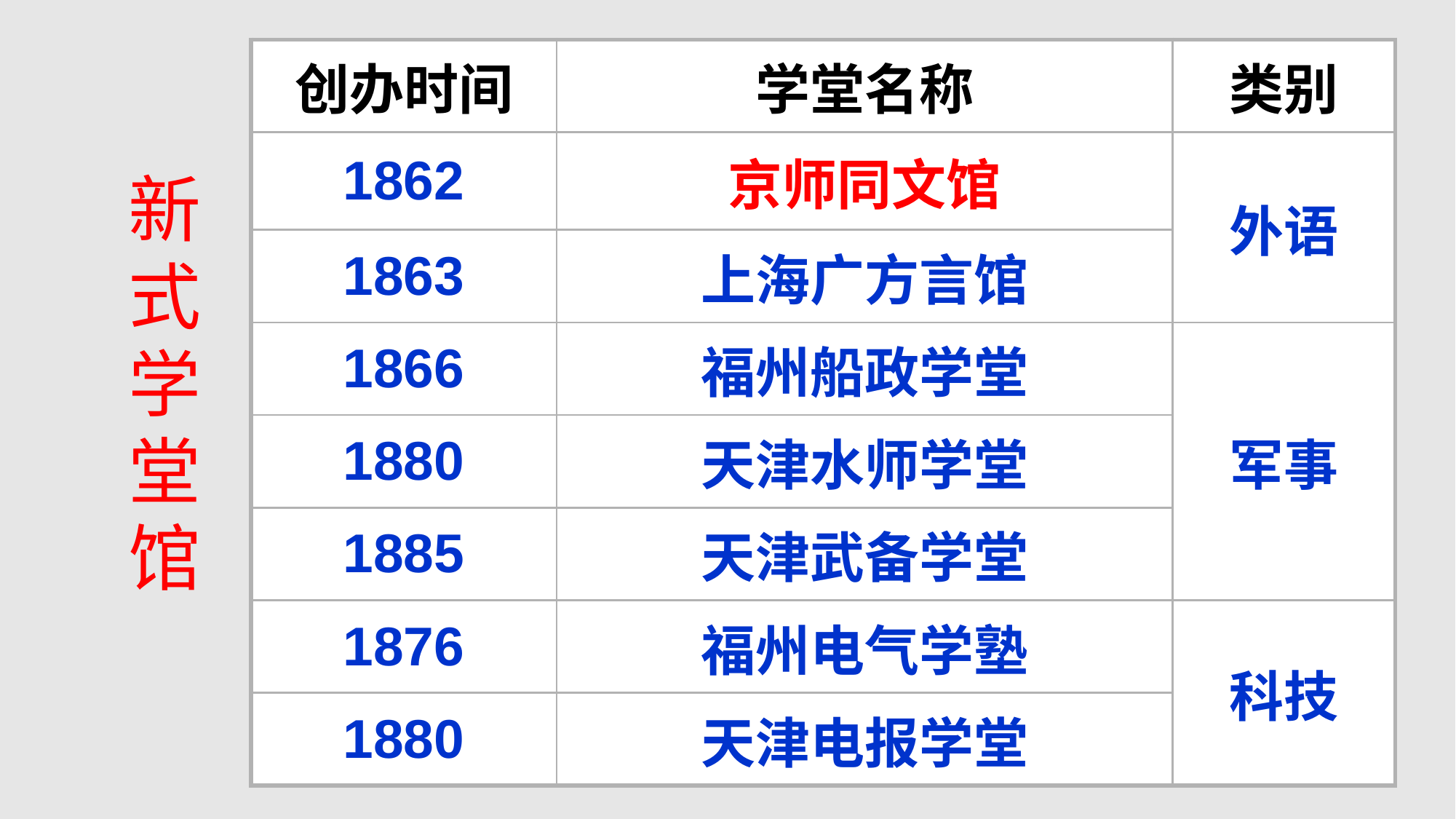

| 创办时间 | 学堂名称 | 类别 |
| --- | --- | --- |
| 1862 | 京师同文馆 | 外语 |
| 1863 | 上海广方言馆 |  |
| 1866 | 福州船政学堂 | 军事 |
| 1880 | 天津水师学堂 |  |
| 1885 | 天津武备学堂 |  |
| 1876 | 福州电气学塾 | 科技 |
| 1880 | 天津电报学堂 |  |
新式学堂馆